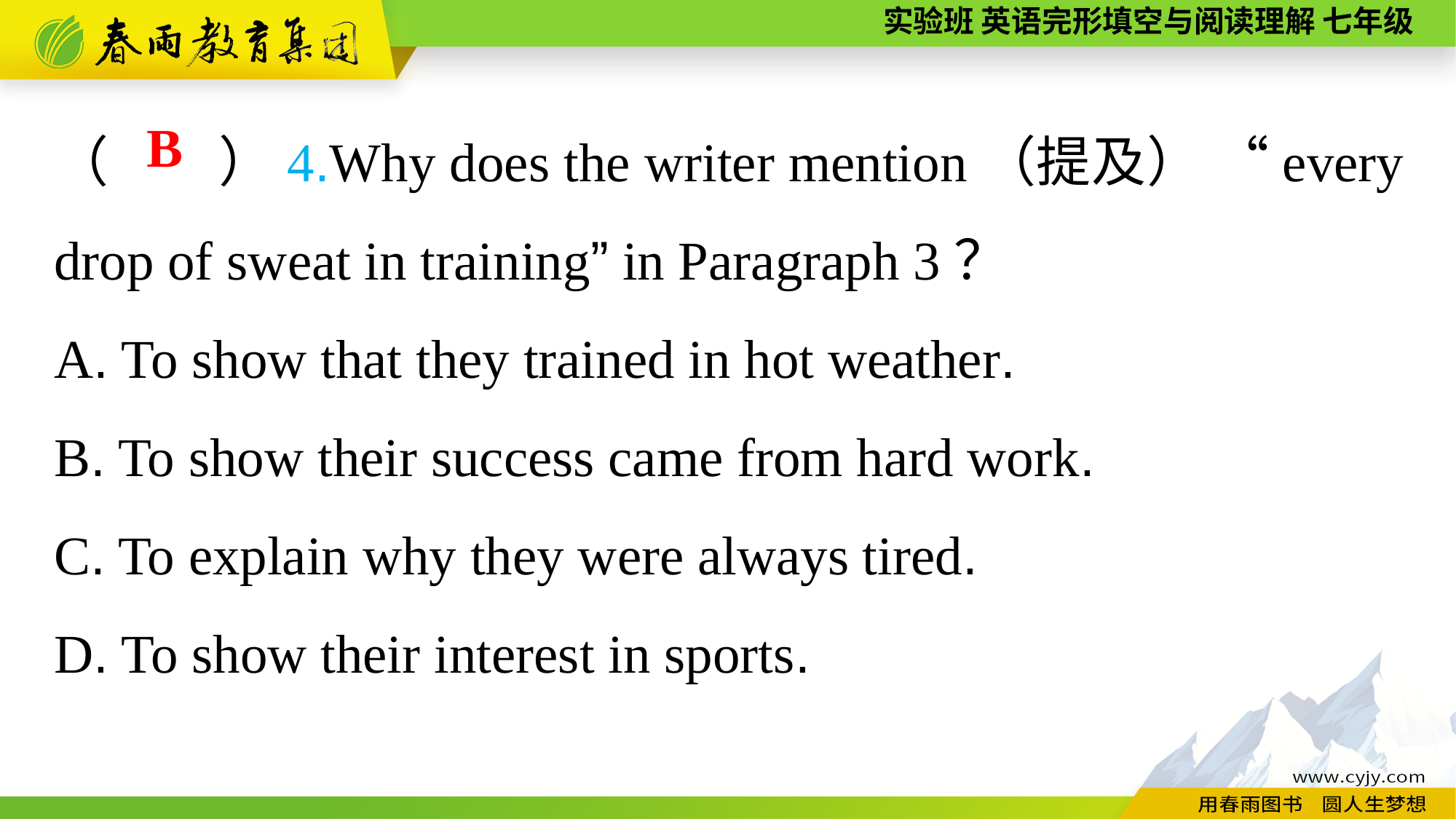

（　　）4.Why does the writer mention（提及） “every drop of sweat in training” in Paragraph 3？
A. To show that they trained in hot weather.
B. To show their success came from hard work.
C. To explain why they were always tired.
D. To show their interest in sports.
B